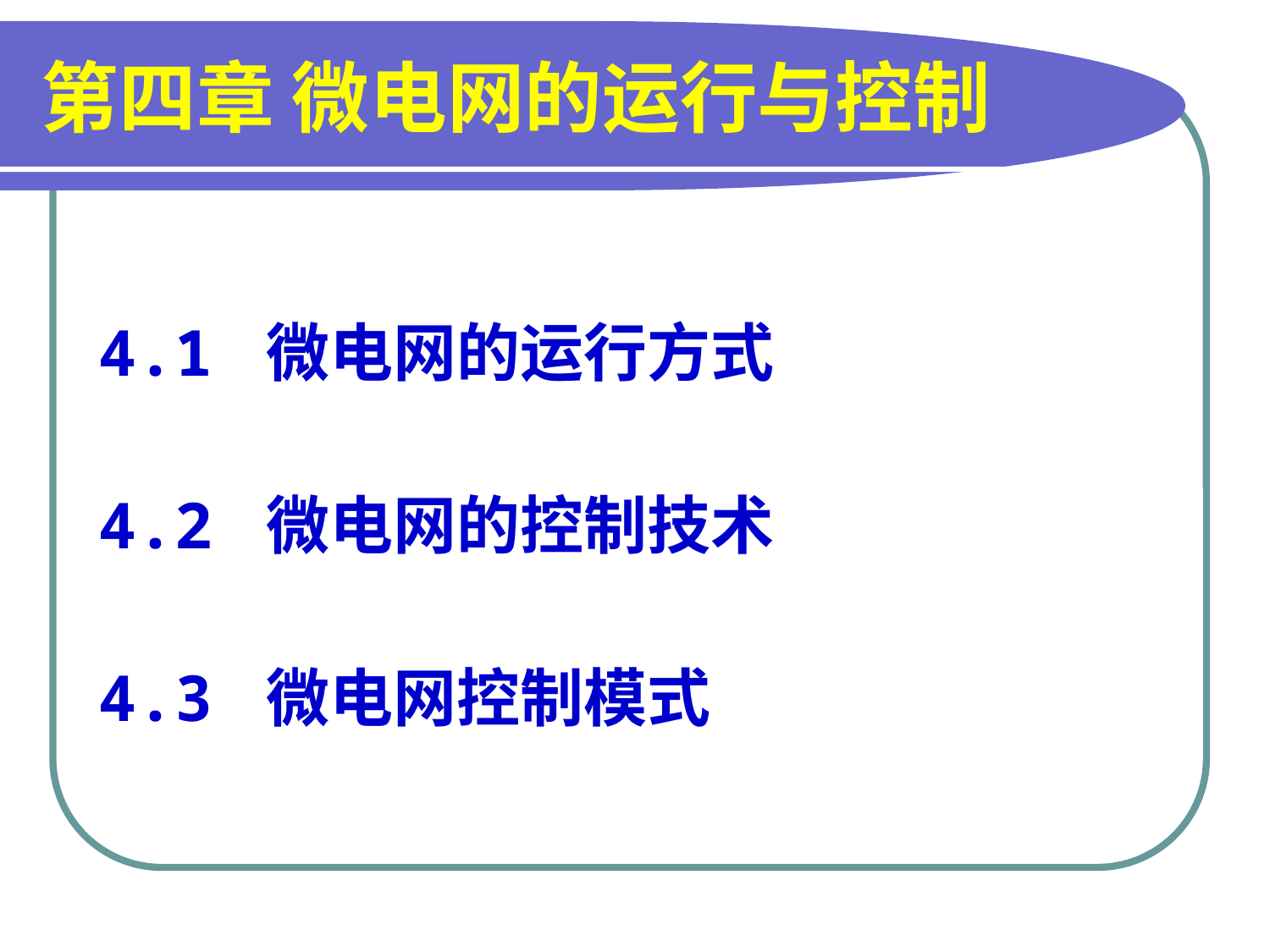

# 第四章 微电网的运行与控制
4.1 微电网的运行方式
4.2 微电网的控制技术
4.3 微电网控制模式

42